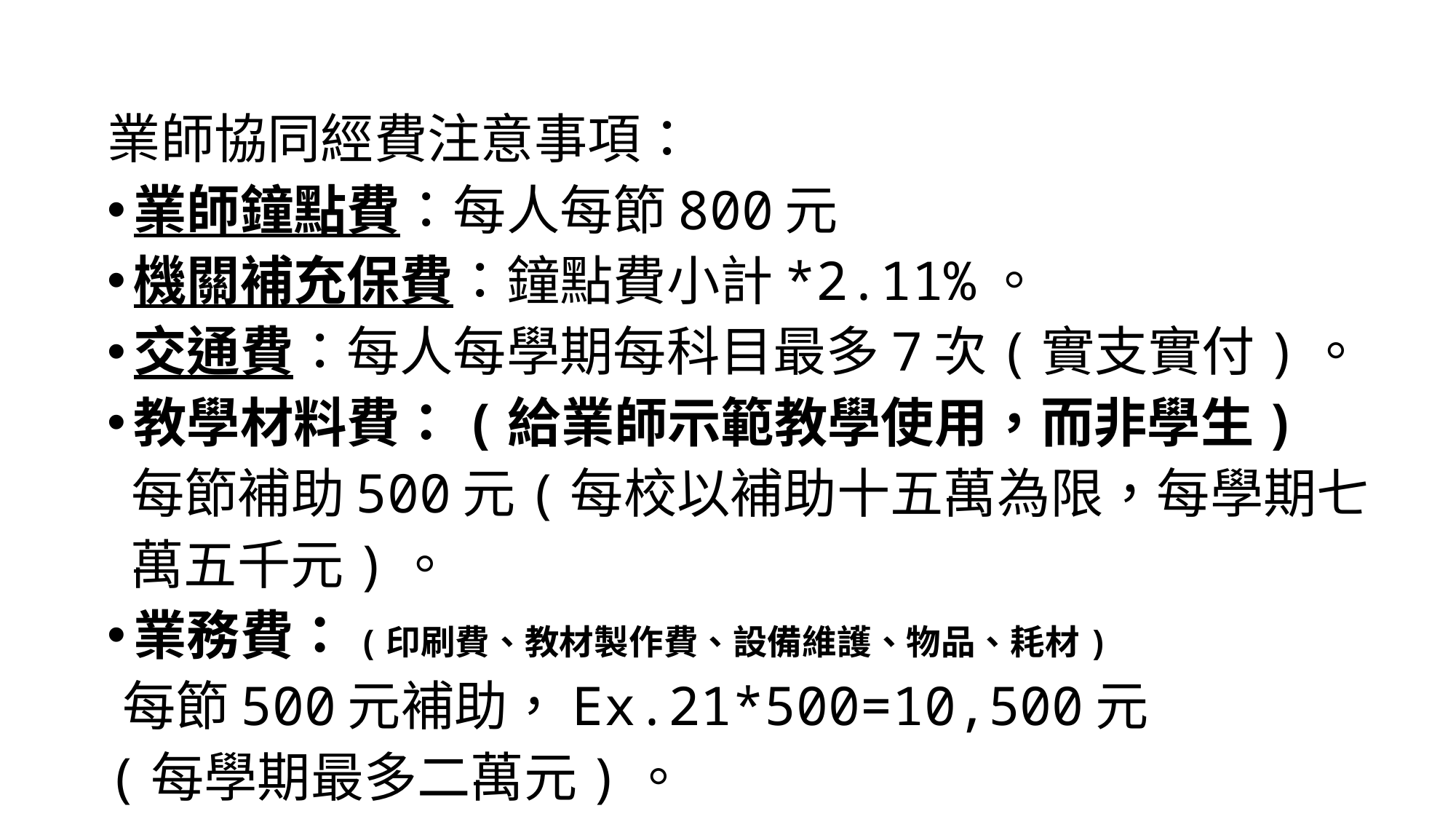

業師協同經費注意事項：
業師鐘點費：每人每節800元
機關補充保費：鐘點費小計*2.11%。
交通費：每人每學期每科目最多7次(實支實付)。
教學材料費：(給業師示範教學使用，而非學生)
 每節補助500元(每校以補助十五萬為限，每學期七
 萬五千元)。
業務費：(印刷費、教材製作費、設備維護、物品、耗材)
 每節500元補助，Ex.21*500=10,500元
(每學期最多二萬元)。